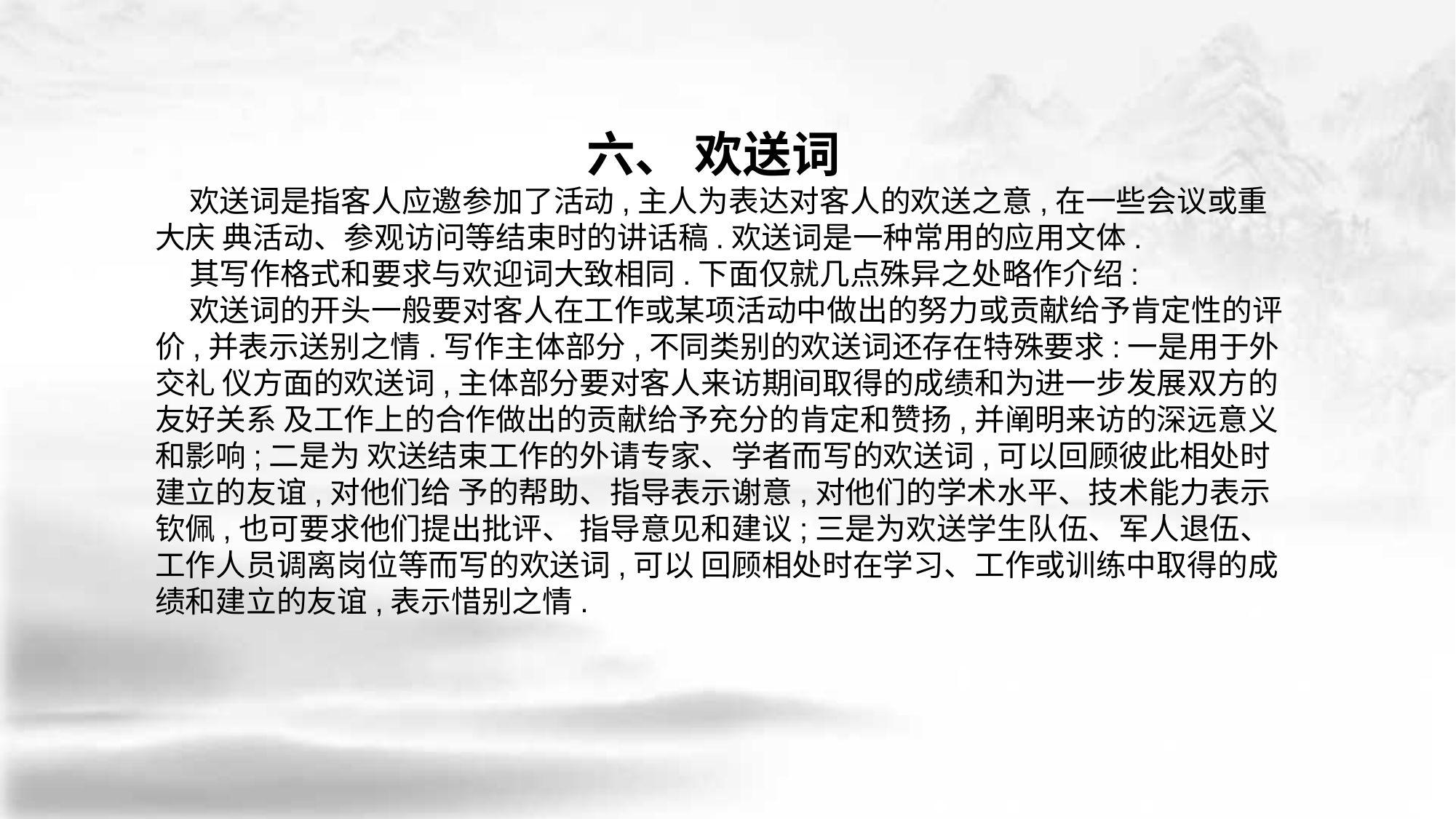

六、 欢送词
    欢送词是指客人应邀参加了活动,主人为表达对客人的欢送之意,在一些会议或重大庆 典活动、参观访问等结束时的讲话稿.欢送词是一种常用的应用文体.
    其写作格式和要求与欢迎词大致相同.下面仅就几点殊异之处略作介绍:
    欢送词的开头一般要对客人在工作或某项活动中做出的努力或贡献给予肯定性的评 价,并表示送别之情.写作主体部分,不同类别的欢送词还存在特殊要求:一是用于外交礼 仪方面的欢送词,主体部分要对客人来访期间取得的成绩和为进一步发展双方的友好关系 及工作上的合作做出的贡献给予充分的肯定和赞扬,并阐明来访的深远意义和影响;二是为 欢送结束工作的外请专家、学者而写的欢送词,可以回顾彼此相处时建立的友谊,对他们给 予的帮助、指导表示谢意,对他们的学术水平、技术能力表示钦佩,也可要求他们提出批评、 指导意见和建议;三是为欢送学生队伍、军人退伍、工作人员调离岗位等而写的欢送词,可以 回顾相处时在学习、工作或训练中取得的成绩和建立的友谊,表示惜别之情.